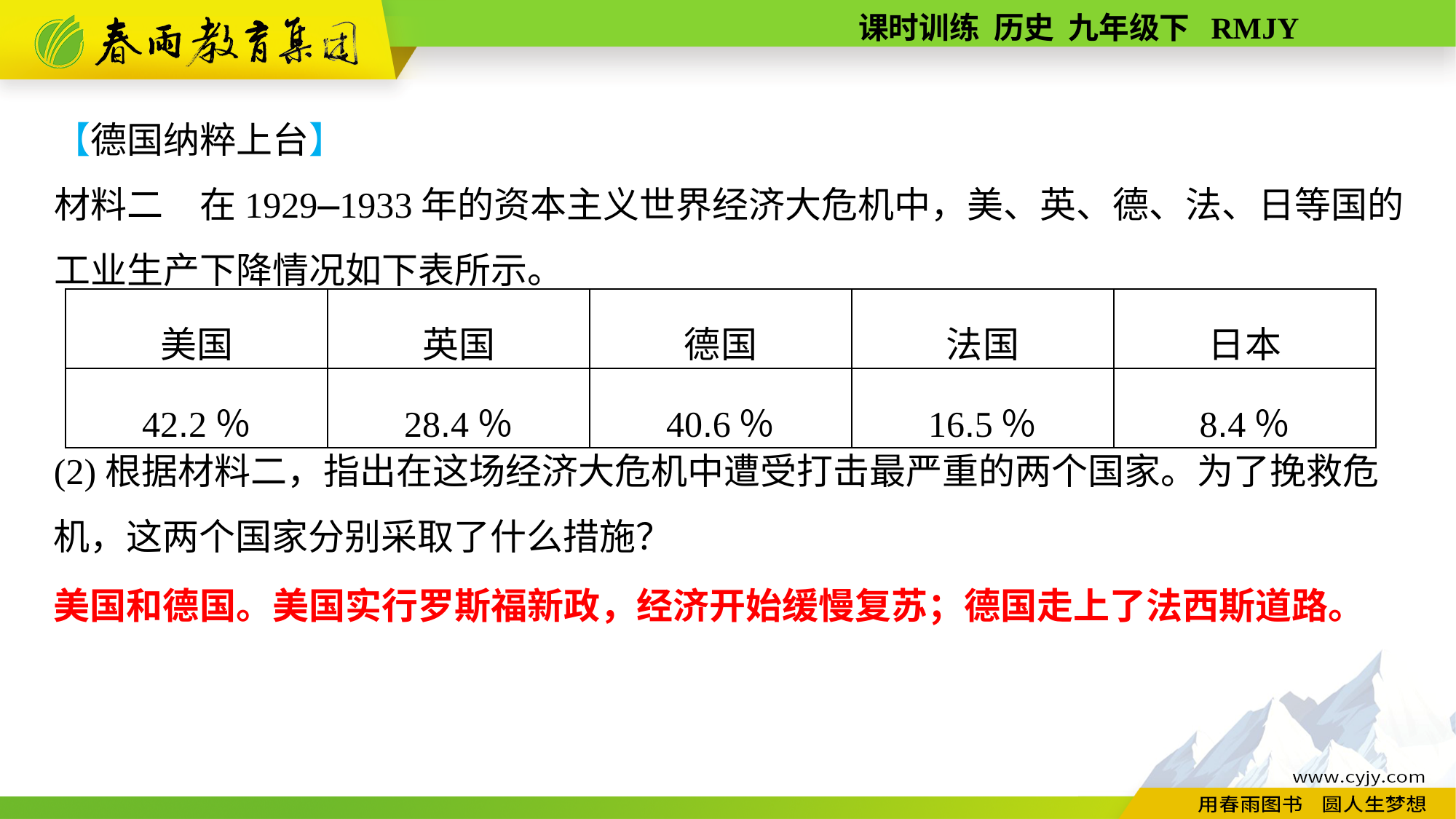

【德国纳粹上台】
材料二　在1929—1933年的资本主义世界经济大危机中，美、英、德、法、日等国的工业生产下降情况如下表所示。
| 美国 | 英国 | 德国 | 法国 | 日本 |
| --- | --- | --- | --- | --- |
| 42.2％ | 28.4％ | 40.6％ | 16.5％ | 8.4％ |
(2)根据材料二，指出在这场经济大危机中遭受打击最严重的两个国家。为了挽救危机，这两个国家分别采取了什么措施？
美国和德国。美国实行罗斯福新政，经济开始缓慢复苏；德国走上了法西斯道路。